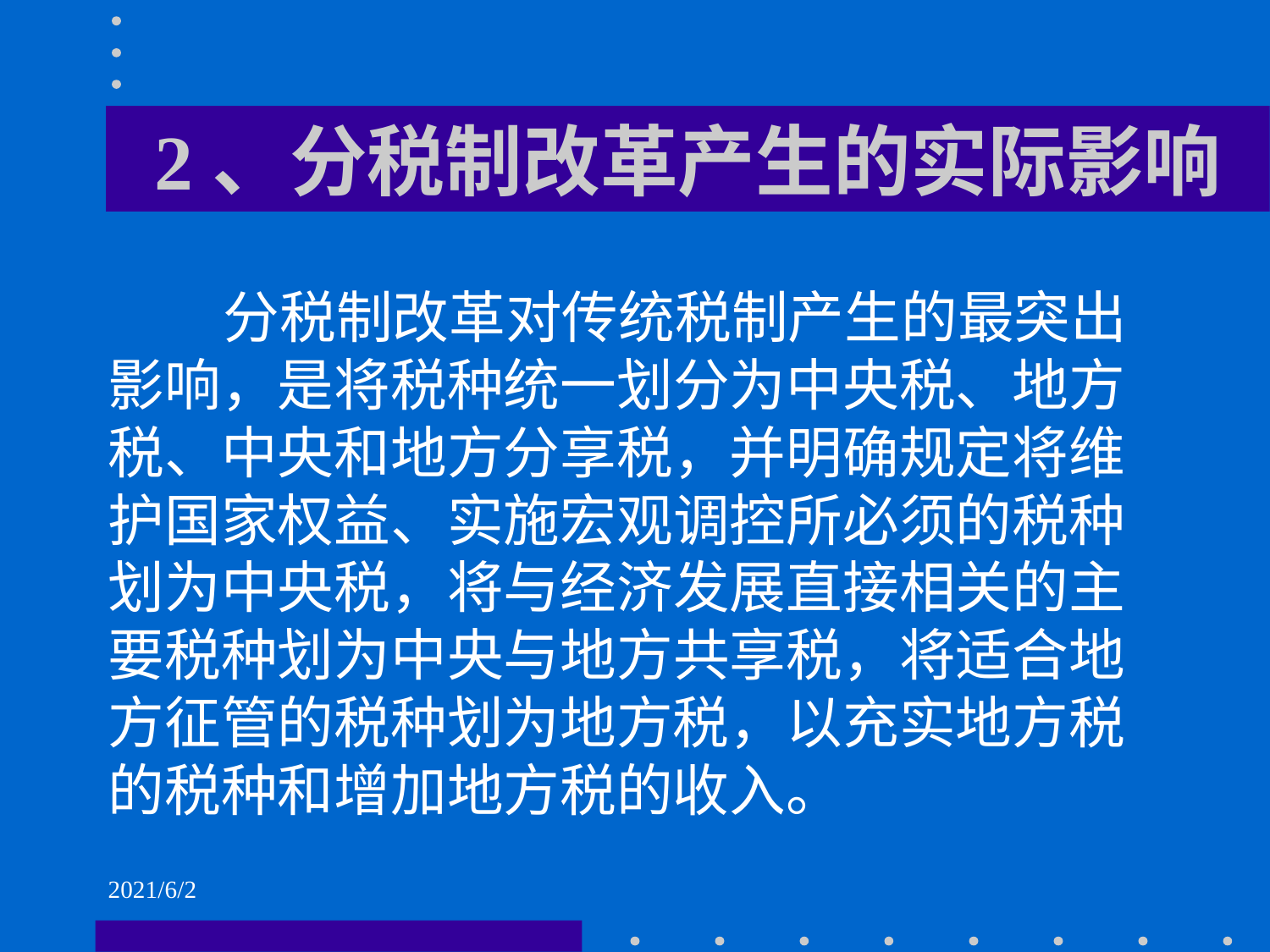

# 2、分税制改革产生的实际影响
        分税制改革对传统税制产生的最突出影响，是将税种统一划分为中央税、地方税、中央和地方分享税，并明确规定将维护国家权益、实施宏观调控所必须的税种划为中央税，将与经济发展直接相关的主要税种划为中央与地方共享税，将适合地方征管的税种划为地方税，以充实地方税的税种和增加地方税的收入。
2021/6/2